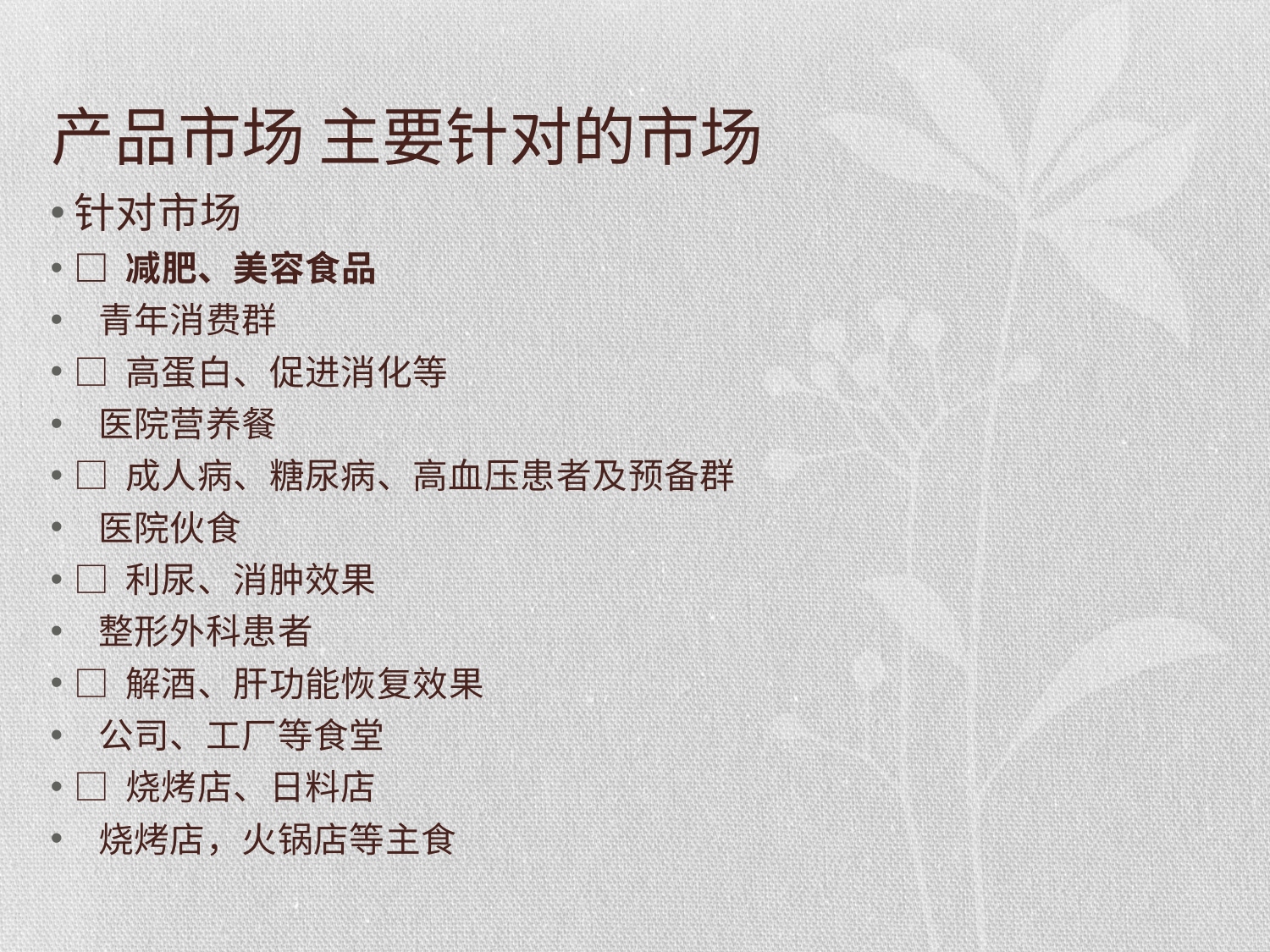

# 产品市场 主要针对的市场
针对市场
□ 减肥、美容食品
  青年消费群
□ 高蛋白、促进消化等
  医院营养餐
□ 成人病、糖尿病、高血压患者及预备群
  医院伙食
□ 利尿、消肿效果
  整形外科患者
□ 解酒、肝功能恢复效果
  公司、工厂等食堂
□ 烧烤店、日料店
  烧烤店，火锅店等主食